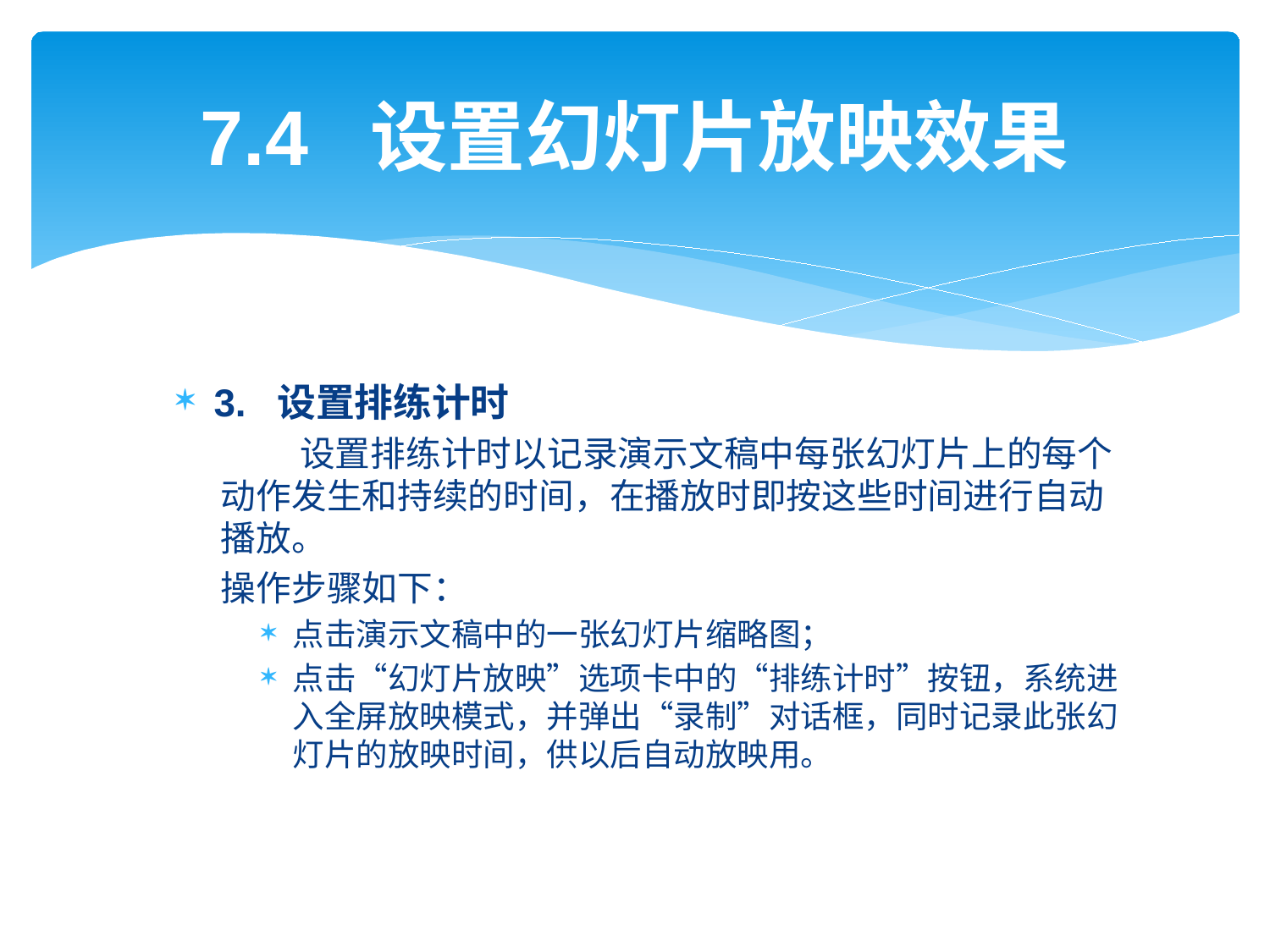

# 7.4  设置幻灯片放映效果
3.  设置排练计时
         设置排练计时以记录演示文稿中每张幻灯片上的每个动作发生和持续的时间，在播放时即按这些时间进行自动播放。
操作步骤如下：
点击演示文稿中的一张幻灯片缩略图；
点击“幻灯片放映”选项卡中的“排练计时”按钮，系统进入全屏放映模式，并弹出“录制”对话框，同时记录此张幻灯片的放映时间，供以后自动放映用。